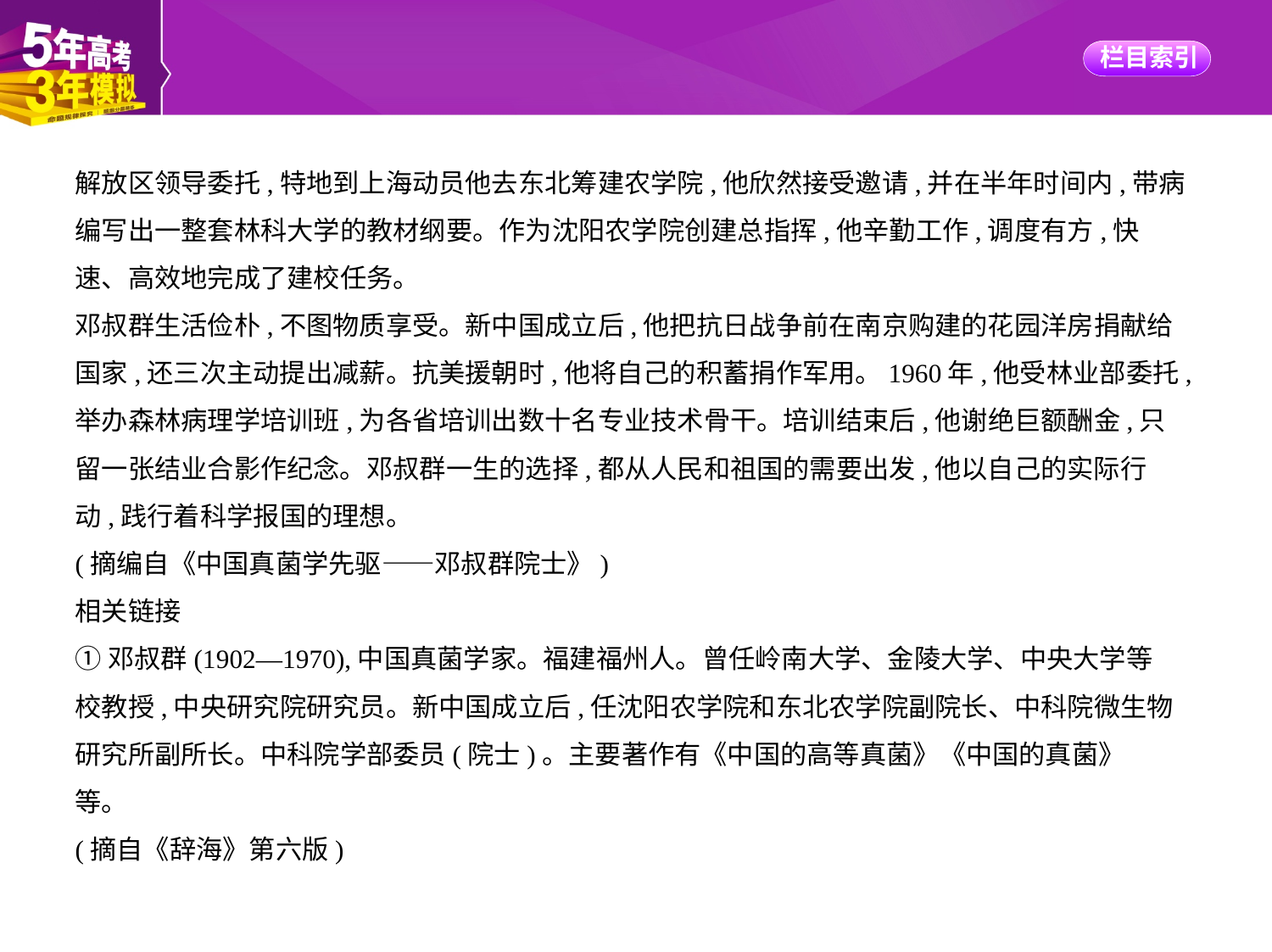

解放区领导委托,特地到上海动员他去东北筹建农学院,他欣然接受邀请,并在半年时间内,带病
编写出一整套林科大学的教材纲要。作为沈阳农学院创建总指挥,他辛勤工作,调度有方,快
速、高效地完成了建校任务。
邓叔群生活俭朴,不图物质享受。新中国成立后,他把抗日战争前在南京购建的花园洋房捐献给
国家,还三次主动提出减薪。抗美援朝时,他将自己的积蓄捐作军用。1960年,他受林业部委托,
举办森林病理学培训班,为各省培训出数十名专业技术骨干。培训结束后,他谢绝巨额酬金,只
留一张结业合影作纪念。邓叔群一生的选择,都从人民和祖国的需要出发,他以自己的实际行
动,践行着科学报国的理想。
(摘编自《中国真菌学先驱——邓叔群院士》)
相关链接
①邓叔群(1902—1970),中国真菌学家。福建福州人。曾任岭南大学、金陵大学、中央大学等
校教授,中央研究院研究员。新中国成立后,任沈阳农学院和东北农学院副院长、中科院微生物
研究所副所长。中科院学部委员(院士)。主要著作有《中国的高等真菌》《中国的真菌》
等。
(摘自《辞海》第六版)